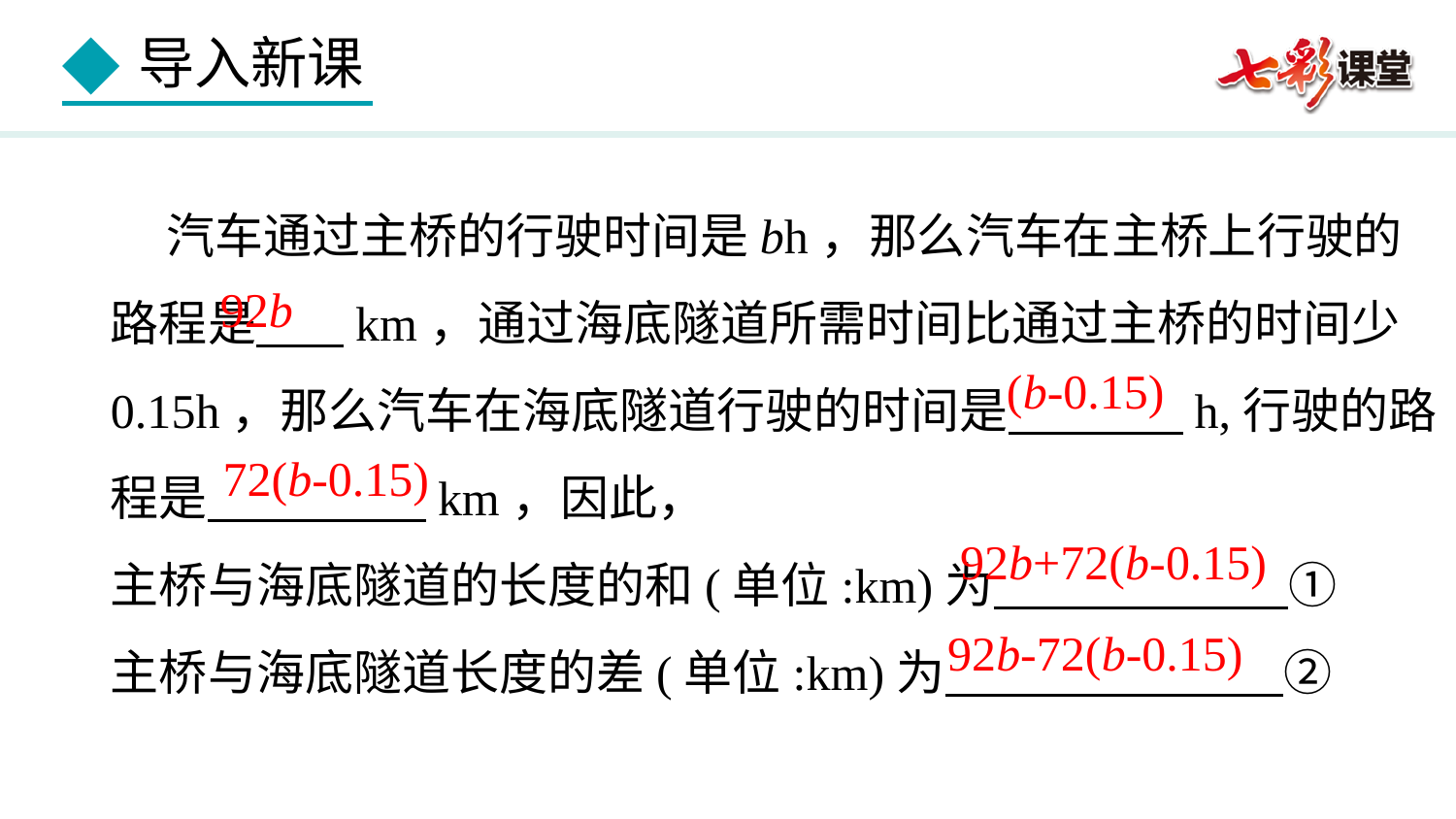

汽车通过主桥的行驶时间是bh，那么汽车在主桥上行驶的路程是        km，通过海底隧道所需时间比通过主桥的时间少0.15h，那么汽车在海底隧道行驶的时间是                h,行驶的路程是                    km，因此，
主桥与海底隧道的长度的和(单位:km)为                           ①
主桥与海底隧道长度的差(单位:km)为                               ②
92b
(b-0.15)
72(b-0.15)
92b+72(b-0.15)
92b-72(b-0.15)